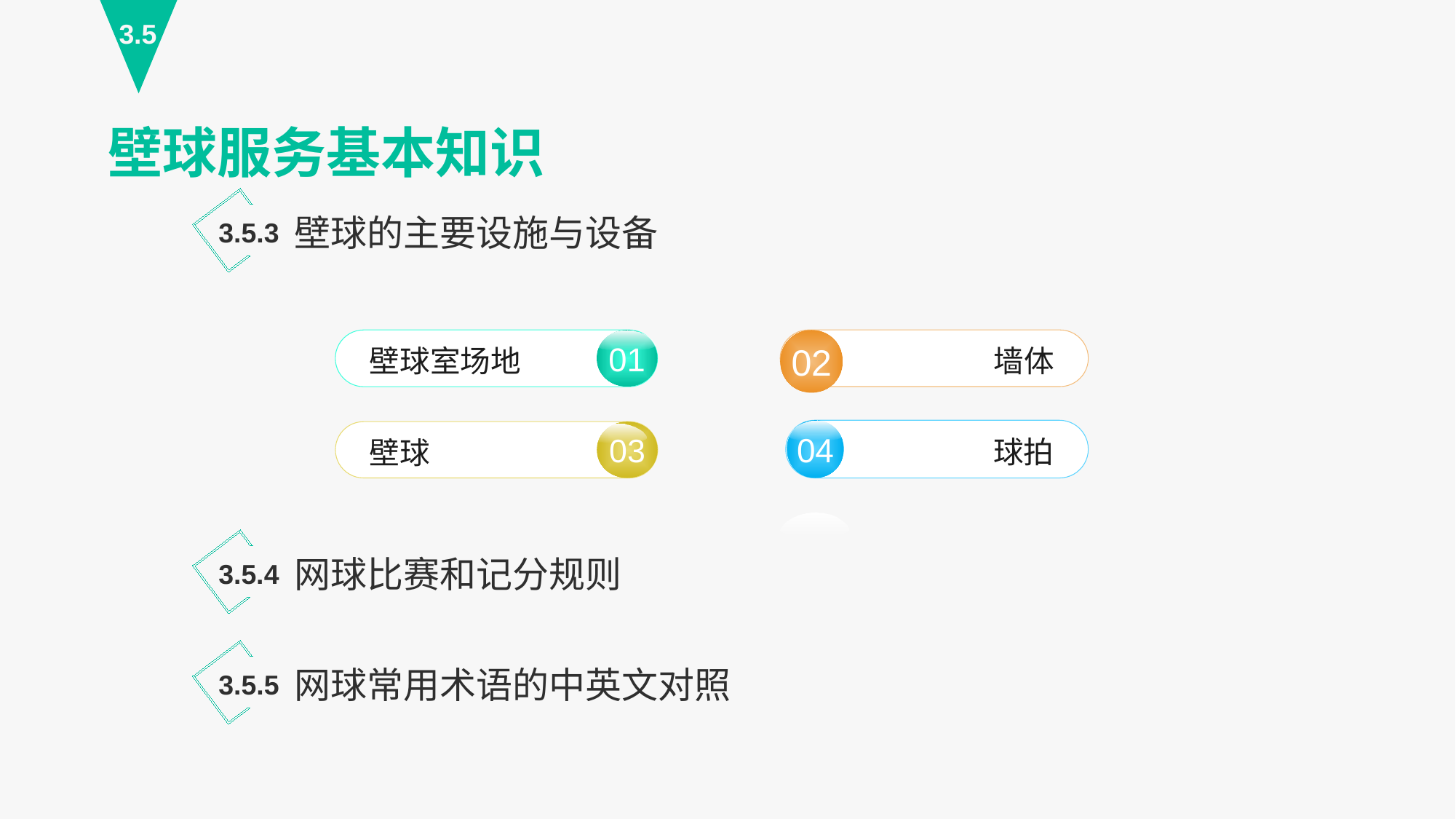

3.5
壁球服务基本知识

壁球的主要设施与设备
3.5.3

01
壁球室场地
墙体
02

04
球拍

03
壁球

网球比赛和记分规则
3.5.4

网球常用术语的中英文对照
3.5.5